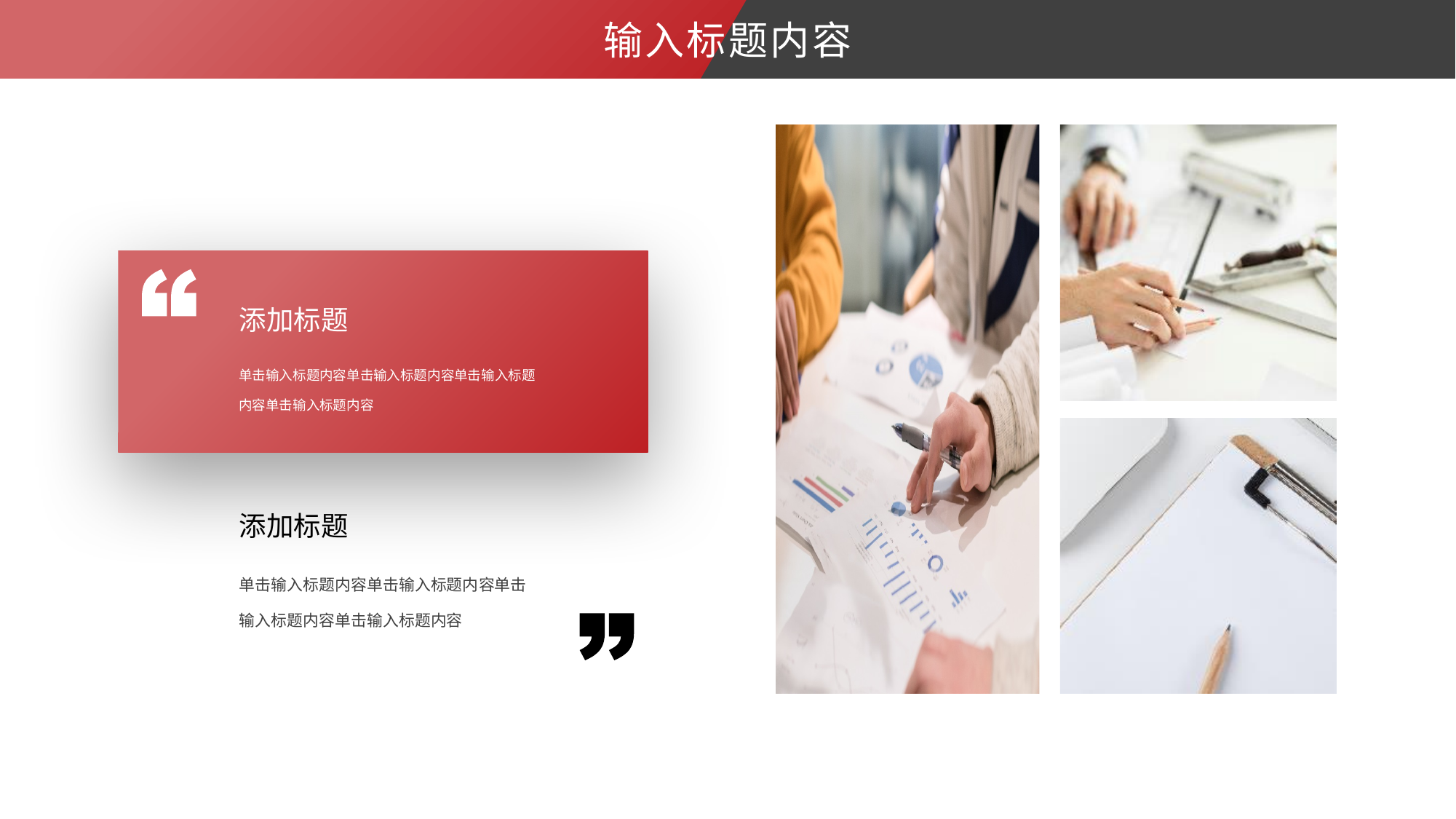

输入标题内容

添加标题
单击输入标题内容单击输入标题内容单击输入标题内容单击输入标题内容

添加标题
单击输入标题内容单击输入标题内容单击输入标题内容单击输入标题内容